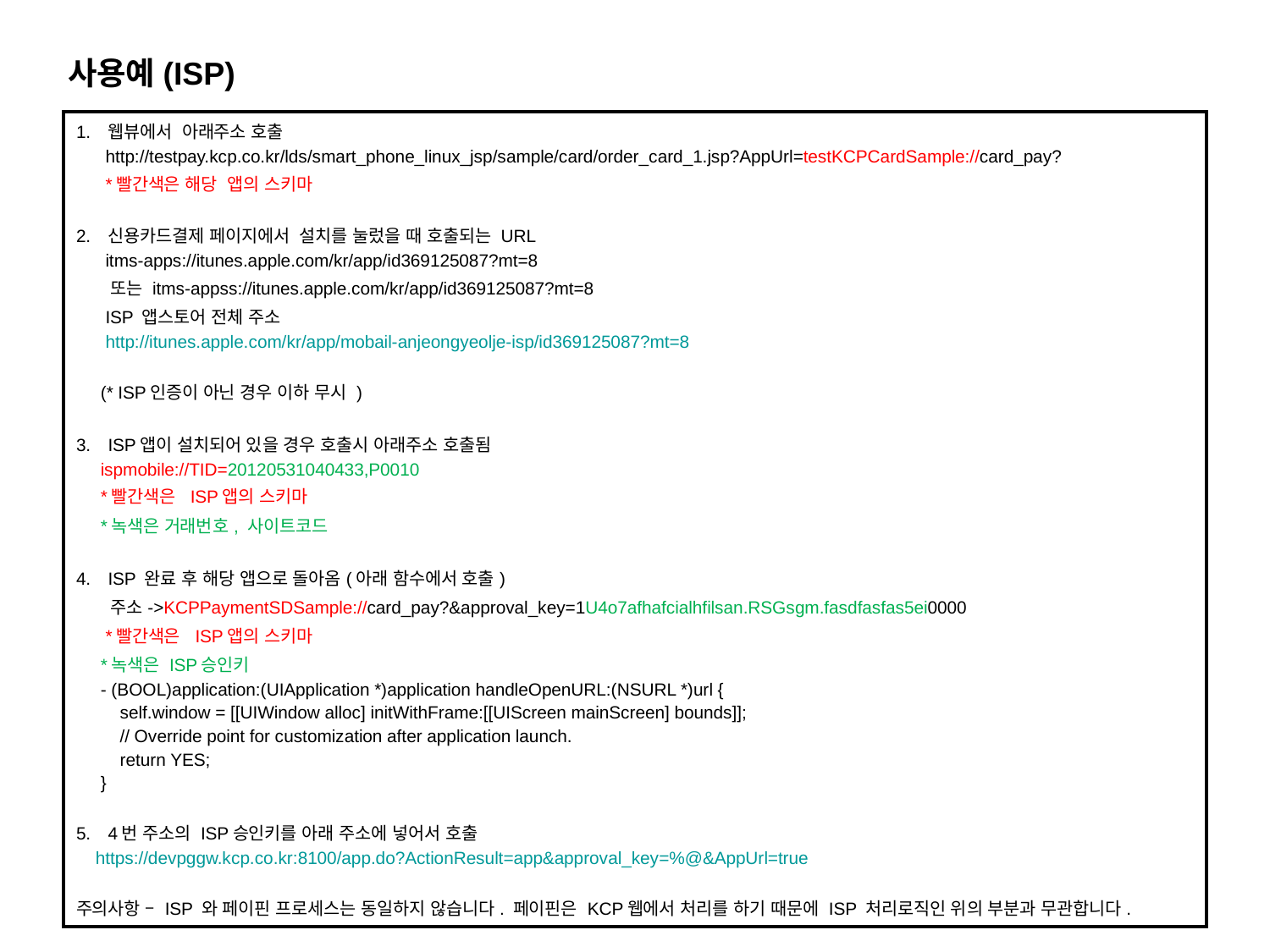

사용예(ISP)
| 웹뷰에서 아래주소 호출 http://testpay.kcp.co.kr/lds/smart\_phone\_linux\_jsp/sample/card/order\_card\_1.jsp?AppUrl=testKCPCardSample://card\_pay? \*빨간색은 해당 앱의 스키마 신용카드결제 페이지에서 설치를 눌렀을 때 호출되는 URL itms-apps://itunes.apple.com/kr/app/id369125087?mt=8 또는 itms-appss://itunes.apple.com/kr/app/id369125087?mt=8 ISP 앱스토어 전체 주소 http://itunes.apple.com/kr/app/mobail-anjeongyeolje-isp/id369125087?mt=8 (\* ISP인증이 아닌 경우 이하 무시 ) ISP앱이 설치되어 있을 경우 호출시 아래주소 호출됨 ispmobile://TID=20120531040433,P0010 \*빨간색은 ISP앱의 스키마 \*녹색은 거래번호, 사이트코드 ISP 완료 후 해당 앱으로 돌아옴(아래 함수에서 호출) 주소->KCPPaymentSDSample://card\_pay?&approval\_key=1U4o7afhafcialhfilsan.RSGsgm.fasdfasfas5ei0000 \*빨간색은 ISP앱의 스키마 \*녹색은 ISP승인키 - (BOOL)application:(UIApplication \*)application handleOpenURL:(NSURL \*)url { self.window = [[UIWindow alloc] initWithFrame:[[UIScreen mainScreen] bounds]]; // Override point for customization after application launch. return YES; } 4번 주소의 ISP승인키를 아래 주소에 넣어서 호출 https://devpggw.kcp.co.kr:8100/app.do?ActionResult=app&approval\_key=%@&AppUrl=true 주의사항 – ISP 와 페이핀 프로세스는 동일하지 않습니다. 페이핀은 KCP웹에서 처리를 하기 때문에 ISP 처리로직인 위의 부분과 무관합니다. |
| --- |